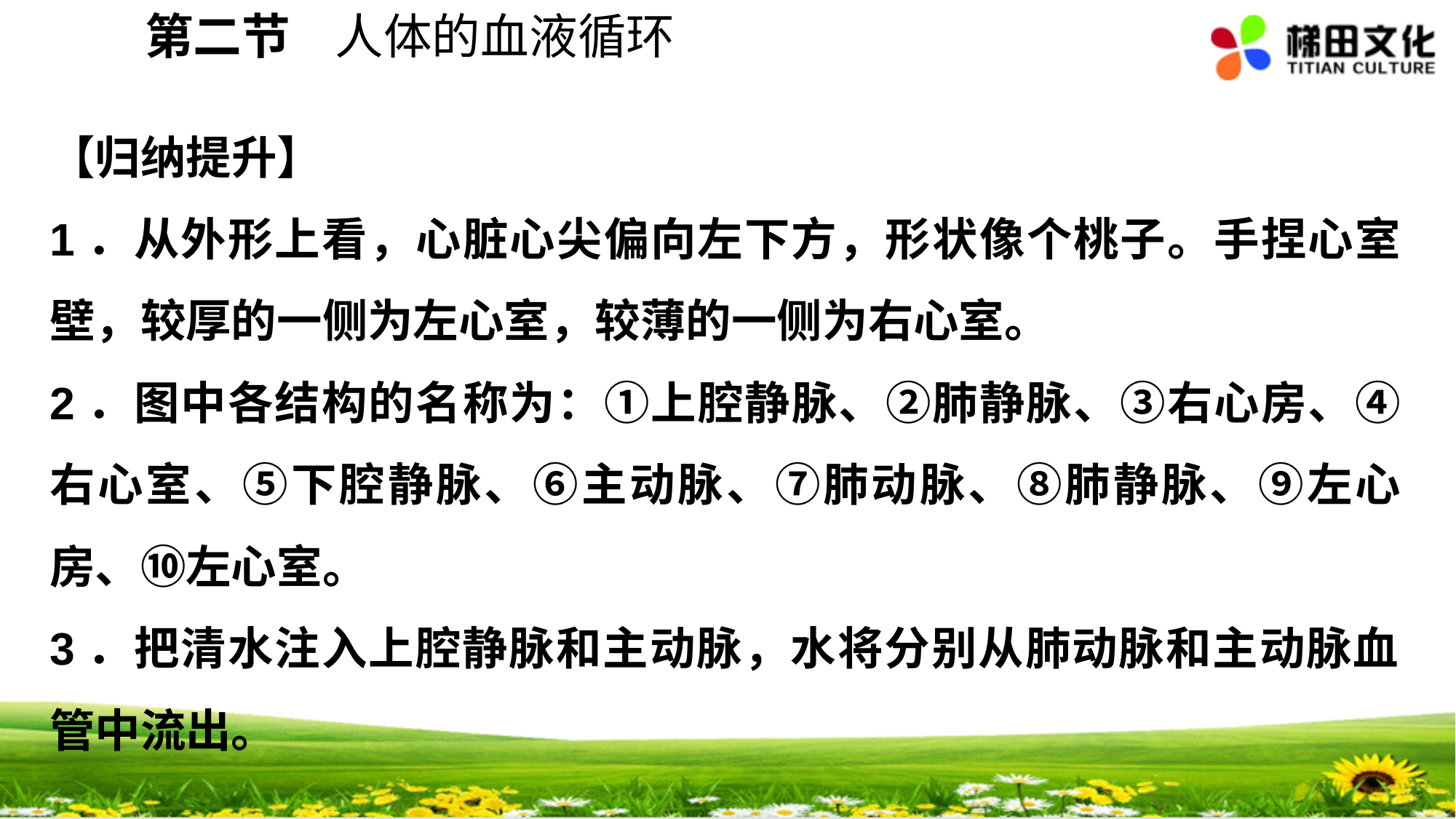

第二节    人体的血液循环
【归纳提升】
1．从外形上看，心脏心尖偏向左下方，形状像个桃子。手捏心室壁，较厚的一侧为左心室，较薄的一侧为右心室。
2．图中各结构的名称为：①上腔静脉、②肺静脉、③右心房、④右心室、⑤下腔静脉、⑥主动脉、⑦肺动脉、⑧肺静脉、⑨左心房、⑩左心室。
3．把清水注入上腔静脉和主动脉，水将分别从肺动脉和主动脉血管中流出。